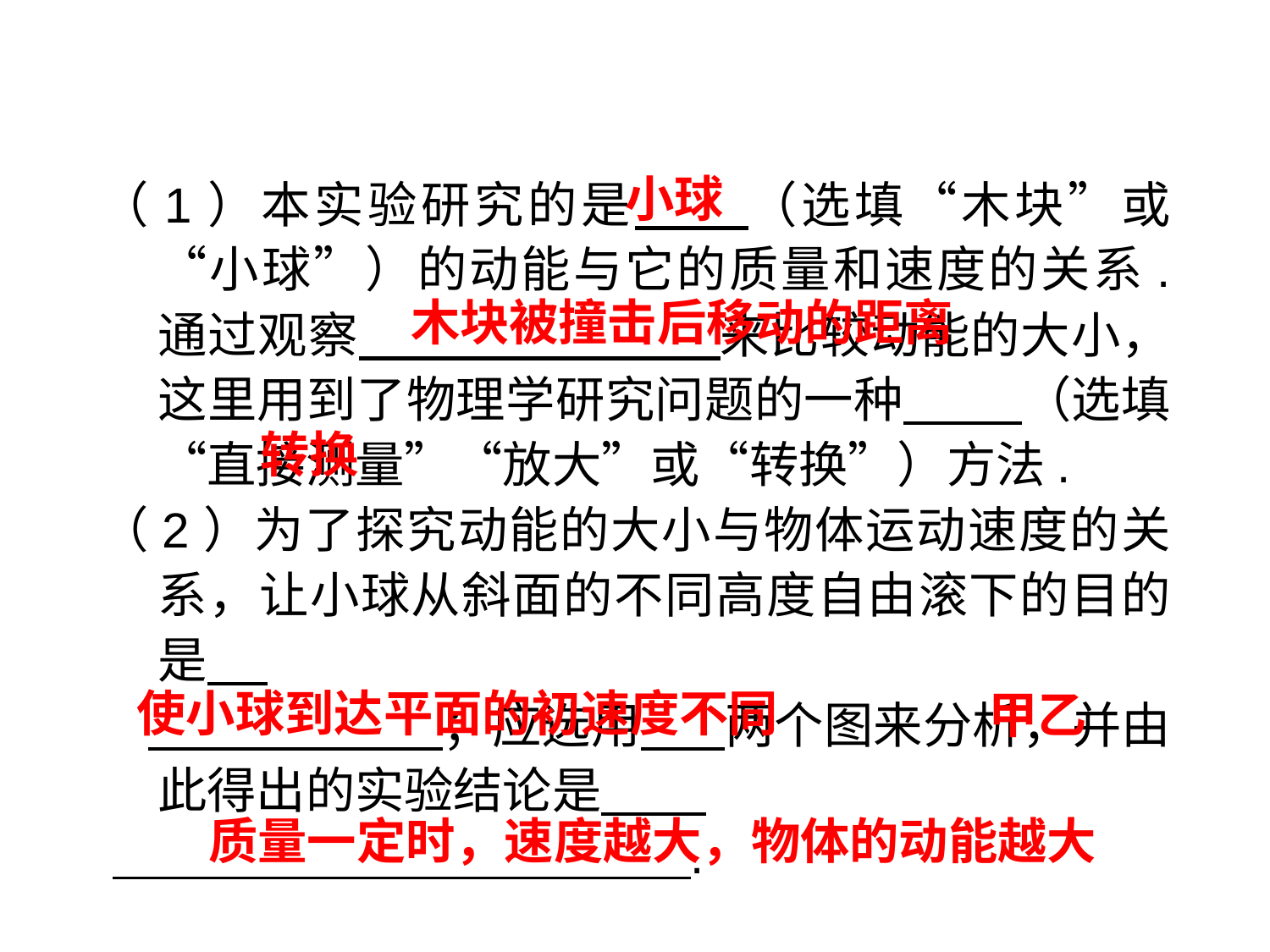

（1）本实验研究的是　    （选填“木块”或“小球”）的动能与它的质量和速度的关系. 通过观察　         　             来比较动能的大小，这里用到了物理学研究问题的一种　      （选填“直接测量”“放大”或“转换”）方法.
（2）为了探究动能的大小与物体运动速度的关系，让小球从斜面的不同高度自由滚下的目的是　 .
　                          ；应选用　   两个图来分析，并由此得出的实验结论是　     .
                                           .
小球
木块被撞击后移动的距离
转换
使小球到达平面的初速度不同
甲乙
质量一定时，速度越大，物体的动能越大